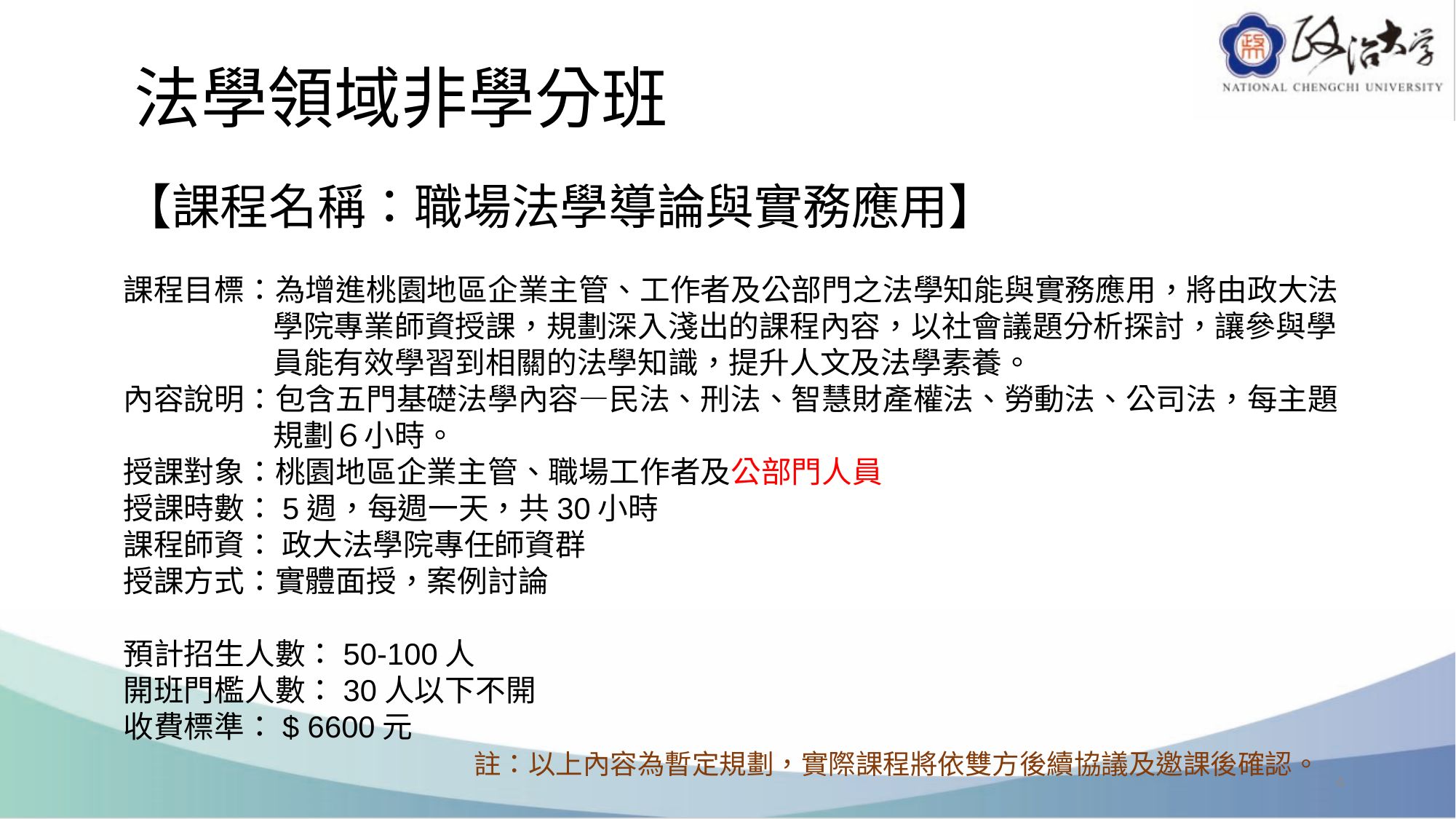

# 法學領域非學分班
【課程名稱：職場法學導論與實務應用】
課程目標：為增進桃園地區企業主管、工作者及公部門之法學知能與實務應用，將由政大法學院專業師資授課，規劃深入淺出的課程內容，以社會議題分析探討，讓參與學員能有效學習到相關的法學知識，提升人文及法學素養。
內容說明：包含五門基礎法學內容—民法、刑法、智慧財產權法、勞動法、公司法，每主題規劃６小時。
授課對象：桃園地區企業主管、職場工作者及公部門人員
授課時數：5週，每週一天，共30小時
課程師資： 政大法學院專任師資群
授課方式：實體面授，案例討論
預計招生人數：50-100人
開班門檻人數：30人以下不開
收費標準：$ 6600元
                                                   註：以上內容為暫定規劃，實際課程將依雙方後續協議及邀課後確認。

4